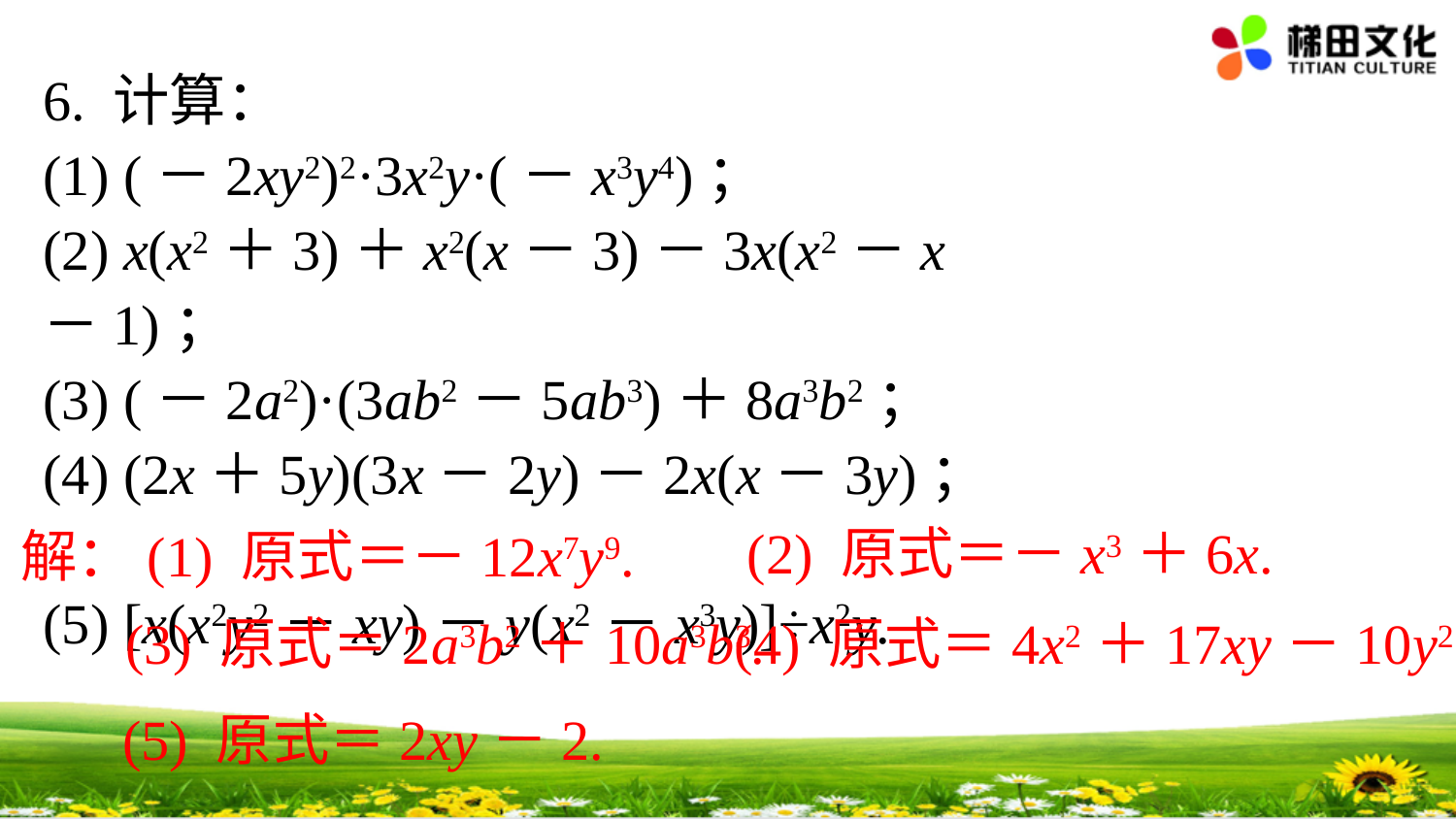

6. 计算：
(1) (－2xy2)2·3x2y·(－x3y4)；
(2) x(x2＋3)＋x2(x－3)－3x(x2－x－1)；
(3) (－2a2)·(3ab2－5ab3)＋8a3b2；
(4) (2x＋5y)(3x－2y)－2x(x－3y)；
(5) [x(x2y2－xy)－y(x2－x3y)]÷x2y.
(2) 原式＝－x3＋6x.
解：(1) 原式＝－12x7y9.
(3) 原式＝2a3b2＋10a3b3.
(4) 原式＝4x2＋17xy－10y2.
(5) 原式＝2xy－2.